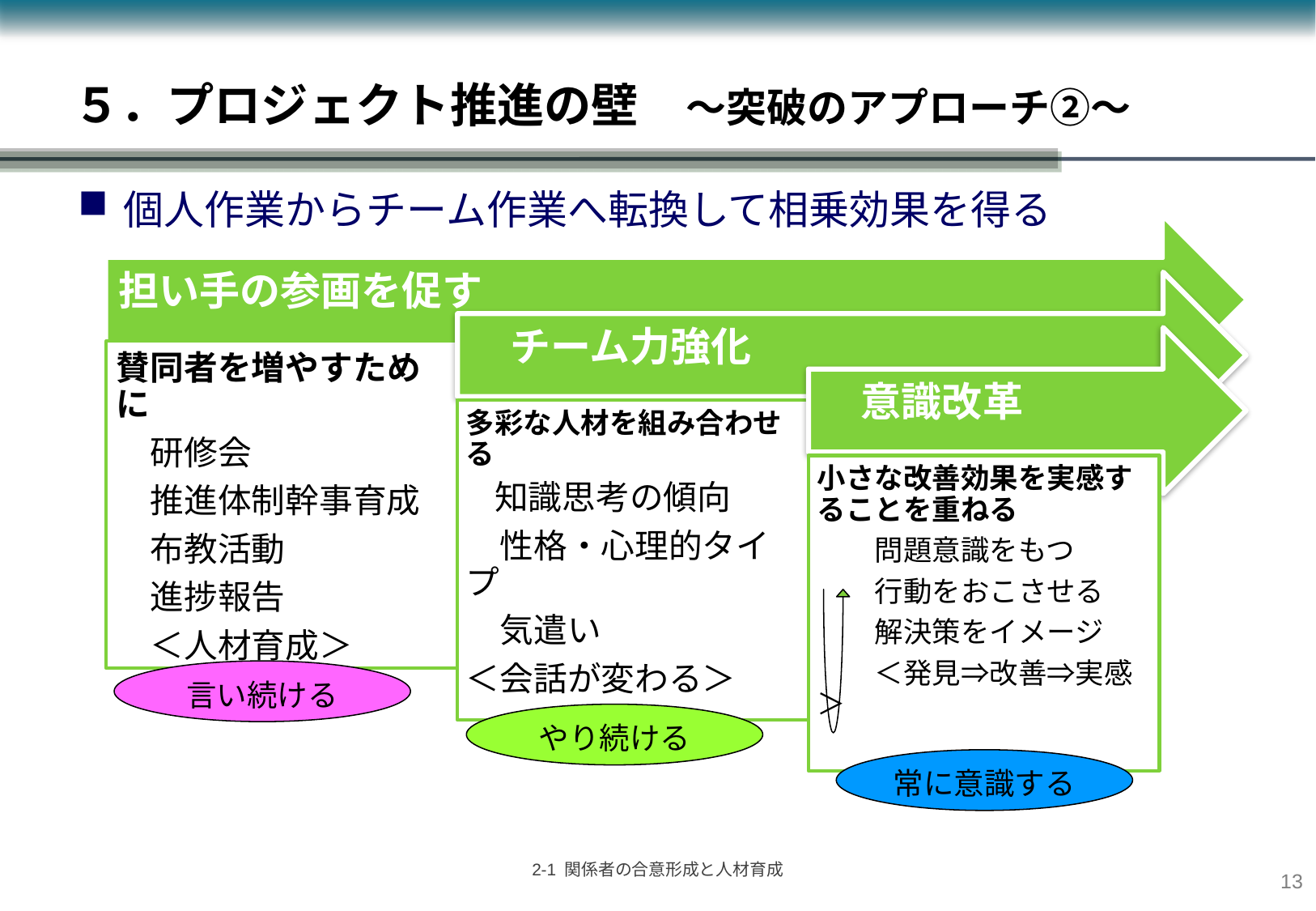

# ５．プロジェクト推進の壁　～突破のアプローチ②～
個人作業からチーム作業へ転換して相乗効果を得る
担い手の参画を促す
賛同者を増やすために
　研修会
　推進体制幹事育成
　布教活動
　進捗報告
　＜人材育成＞
　チーム力強化
多彩な人材を組み合わせる
　知識思考の傾向
　性格・心理的タイプ
　気遣い
＜会話が変わる＞
　意識改革
小さな改善効果を実感することを重ねる
　　問題意識をもつ
　　行動をおこさせる
　　解決策をイメージ
　　＜発見⇒改善⇒実感＞

言い続ける
やり続ける
常に意識する
13
2-1 関係者の合意形成と人材育成